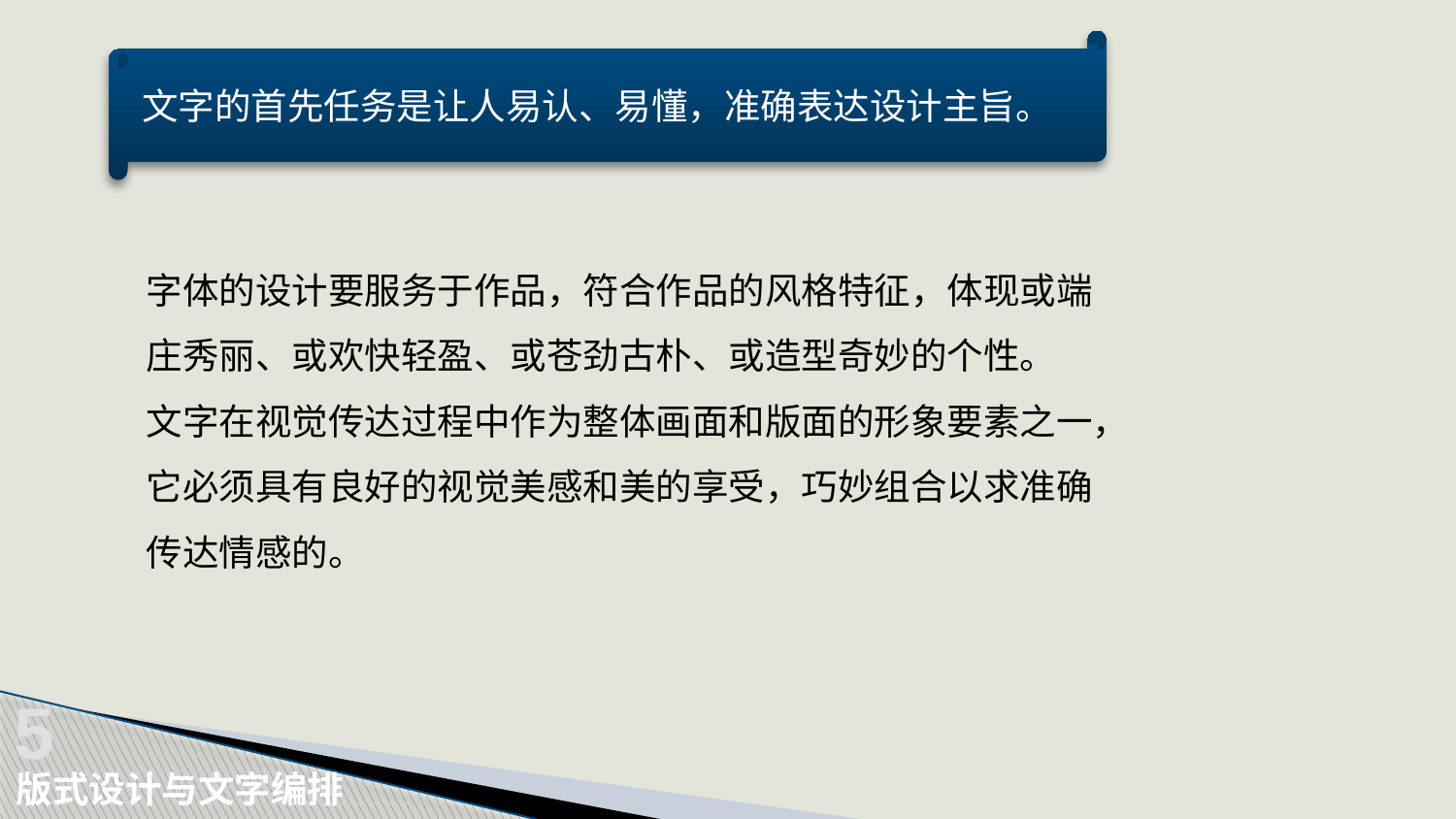

文字的首先任务是让人易认、易懂，准确表达设计主旨。
字体的设计要服务于作品，符合作品的风格特征，体现或端庄秀丽、或欢快轻盈、或苍劲古朴、或造型奇妙的个性。
文字在视觉传达过程中作为整体画面和版面的形象要素之一，它必须具有良好的视觉美感和美的享受，巧妙组合以求准确传达情感的。

5
 版式设计与文字编排